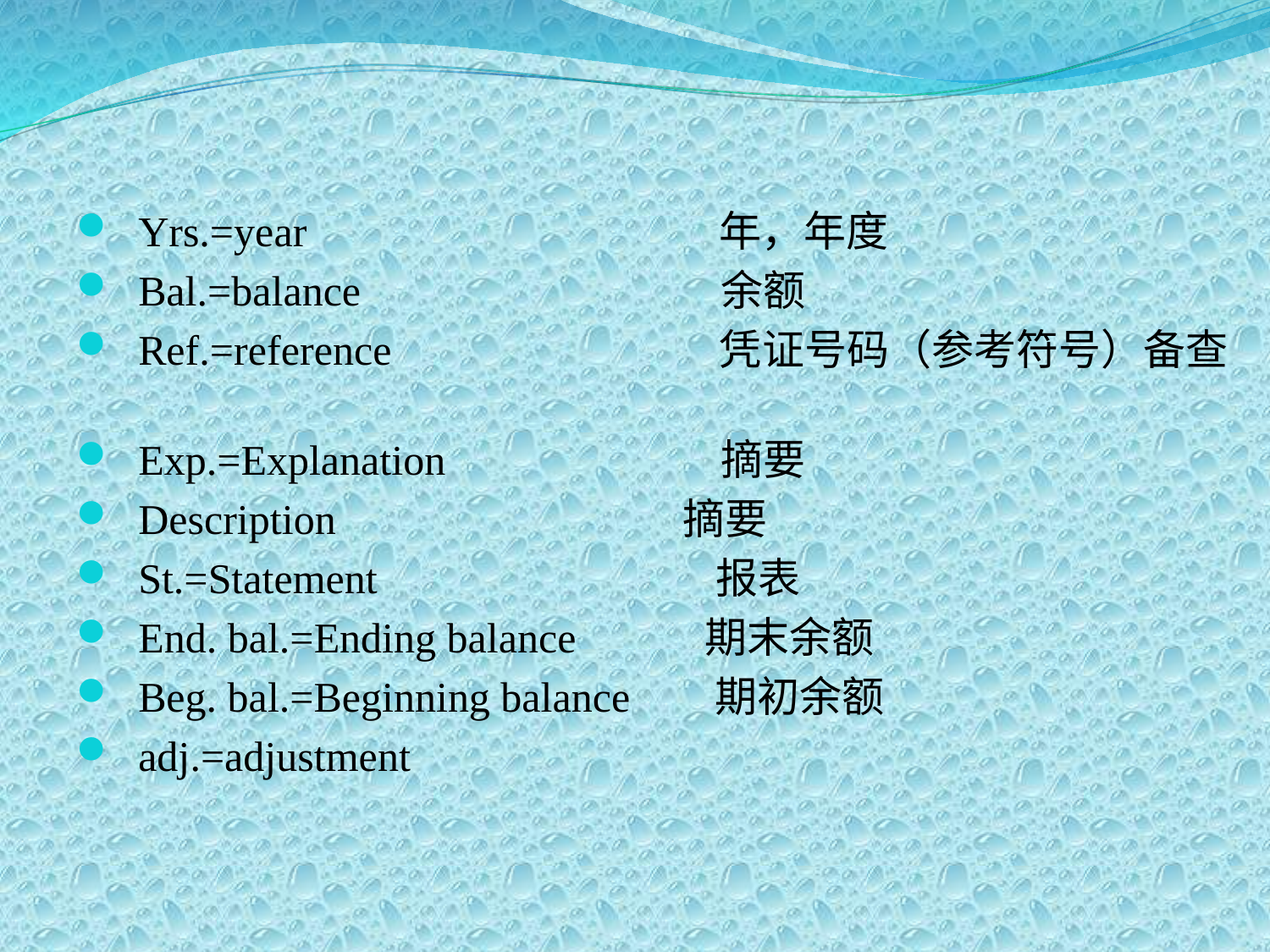

Yrs.=year                                      年，年度
  Bal.=balance                                 余额
  Ref.=reference                              凭证号码（参考符号）备查
  Exp.=Explanation                         摘要
  Description　                               摘要
  St.=Statement                               报表
  End. bal.=Ending balance　        期末余额
  Beg. bal.=Beginning balance       期初余额
  adj.=adjustment